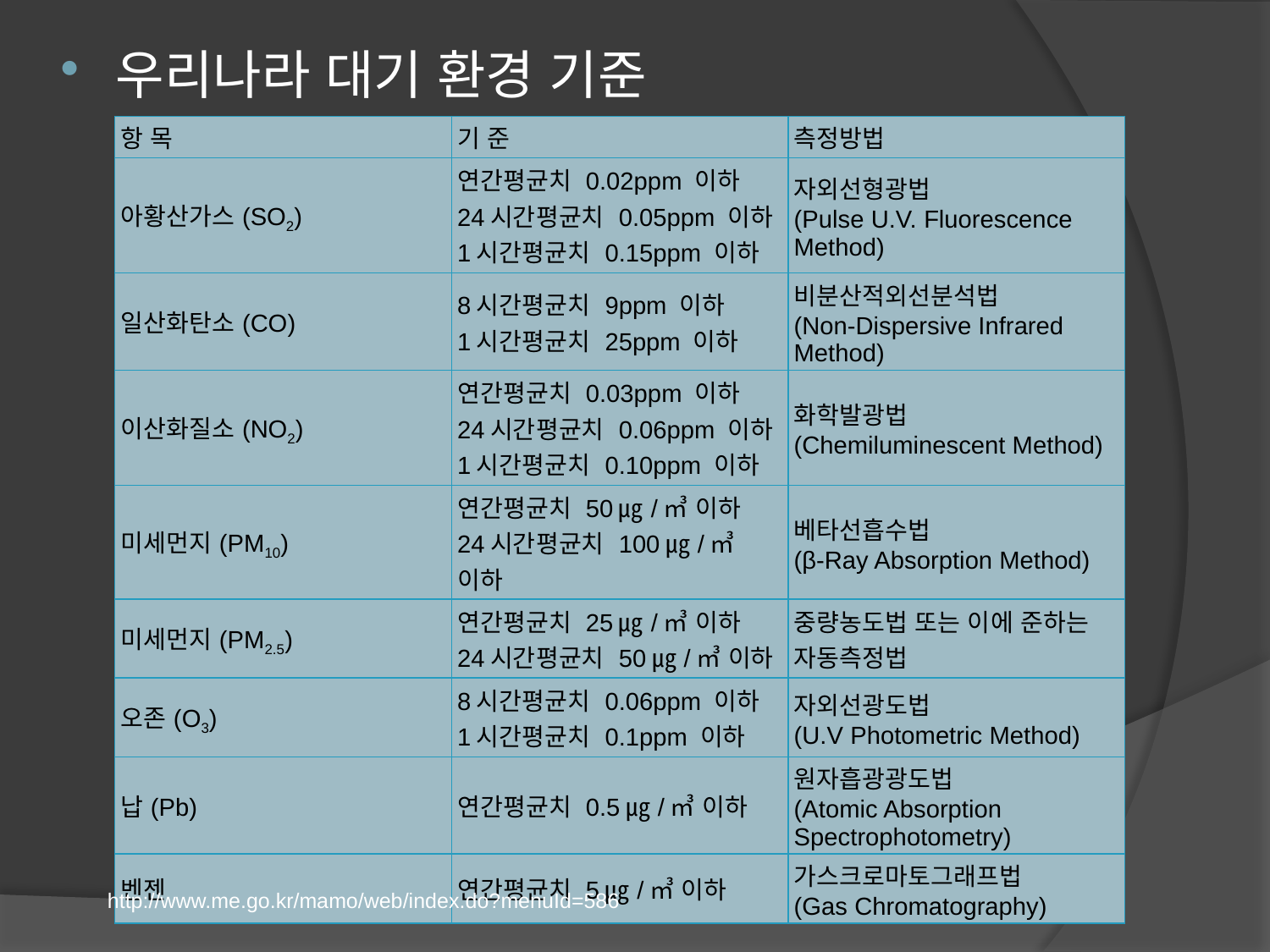

우리나라 대기 환경 기준
| 항 목 | 기 준 | 측정방법 |
| --- | --- | --- |
| 아황산가스(SO2) | 연간평균치 0.02ppm 이하 24시간평균치 0.05ppm 이하 1시간평균치 0.15ppm 이하 | 자외선형광법 (Pulse U.V. Fluorescence Method) |
| 일산화탄소(CO) | 8시간평균치 9ppm 이하 1시간평균치 25ppm 이하 | 비분산적외선분석법 (Non­-Dispersive Infrared Method) |
| 이산화질소(NO2) | 연간평균치 0.03ppm 이하 24시간평균치 0.06ppm 이하 1시간평균치 0.10ppm 이하 | 화학발광법 (Chemiluminescent Method) |
| 미세먼지(PM10) | 연간평균치 50㎍/㎥ 이하 24시간평균치 100㎍/㎥ 이하 | 베타선흡수법 (β­-Ray Absorption Method) |
| 미세먼지(PM2.5) | 연간평균치 25㎍/㎥ 이하 24시간평균치 50㎍/㎥ 이하 | 중량농도법 또는 이에 준하는 자동측정법 |
| 오존(O3) | 8시간평균치 0.06ppm 이하 1시간평균치 0.1ppm 이하 | 자외선광도법 (U.V Photometric Method) |
| 납(Pb) | 연간평균치 0.5㎍/㎥ 이하 | 원자흡광광도법 (Atomic Absorption Spectrophotometry) |
| 벤젠 | 연간평균치 5㎍/㎥ 이하 | 가스크로마토그래프법 (Gas Chromatography) |
http://www.me.go.kr/mamo/web/index.do?menuId=586